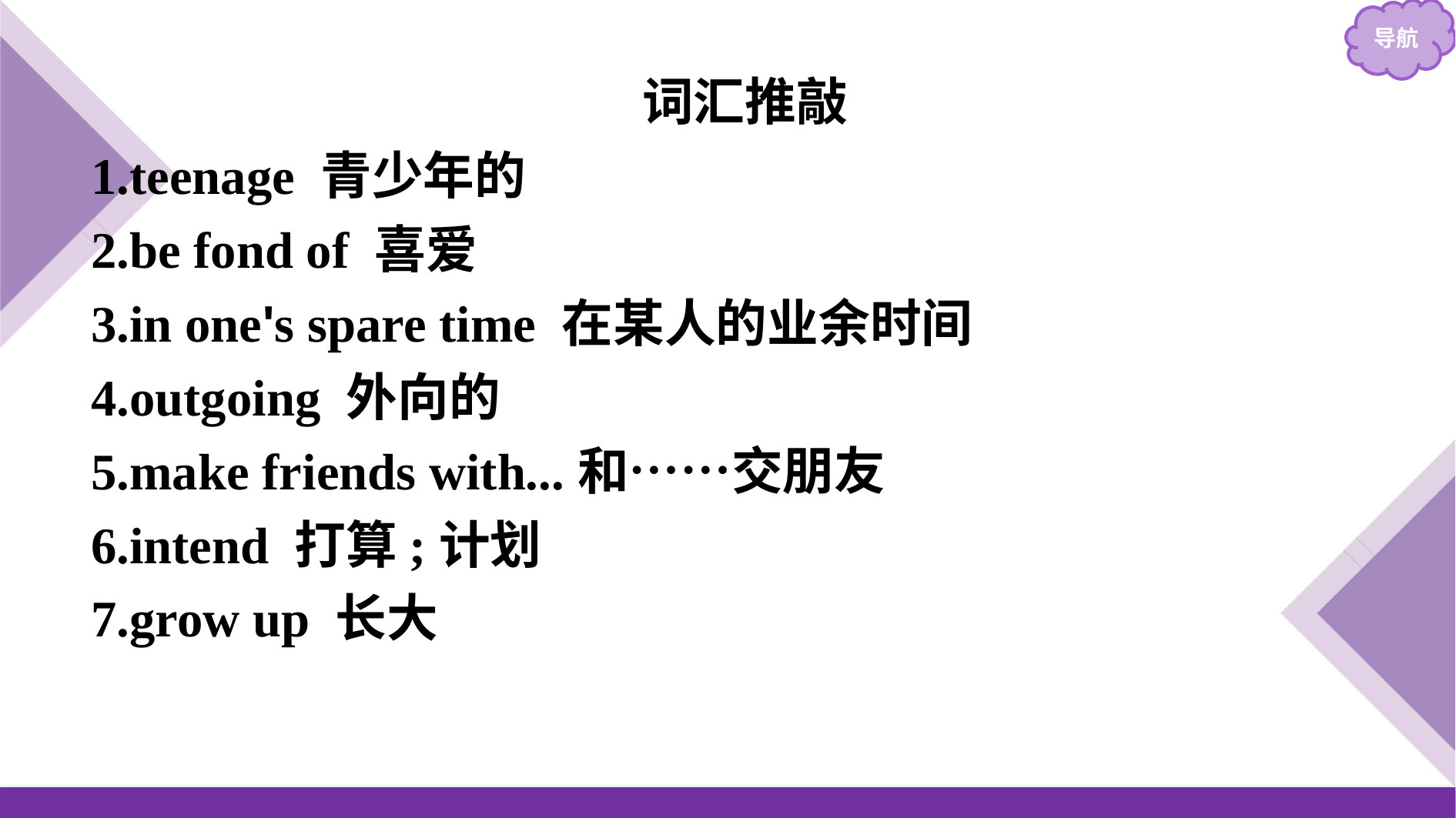

词汇推敲
1.teenage 青少年的
2.be fond of 喜爱
3.in one's spare time 在某人的业余时间
4.outgoing 外向的
5.make friends with...和……交朋友
6.intend 打算;计划
7.grow up 长大